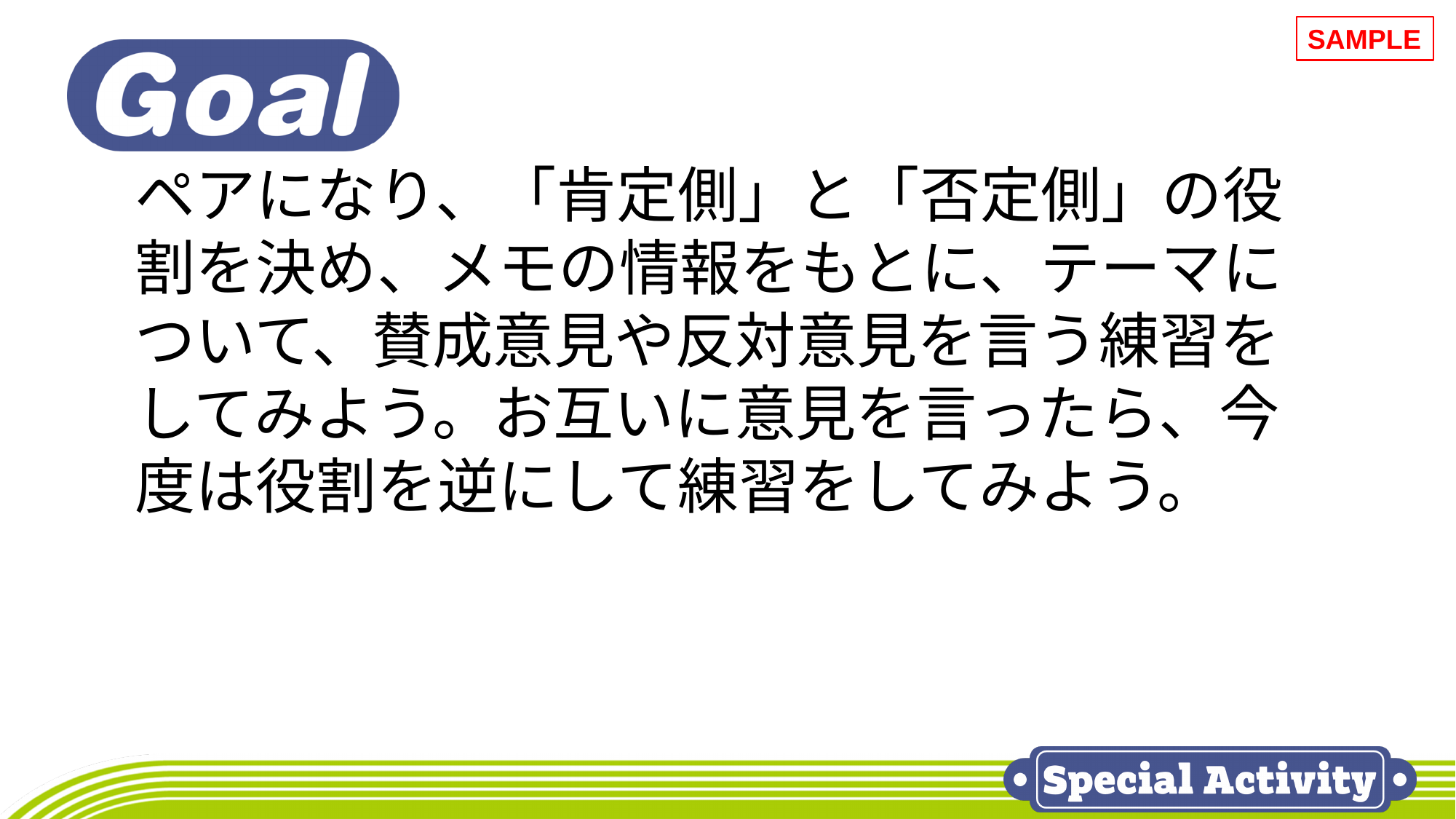

SAMPLE
# ペアになり、「肯定側」と「否定側」の役割を決め、メモの情報をもとに、テーマについて、賛成意見や反対意見を言う練習をしてみよう。お互いに意見を言ったら、今度は役割を逆にして練習をしてみよう。